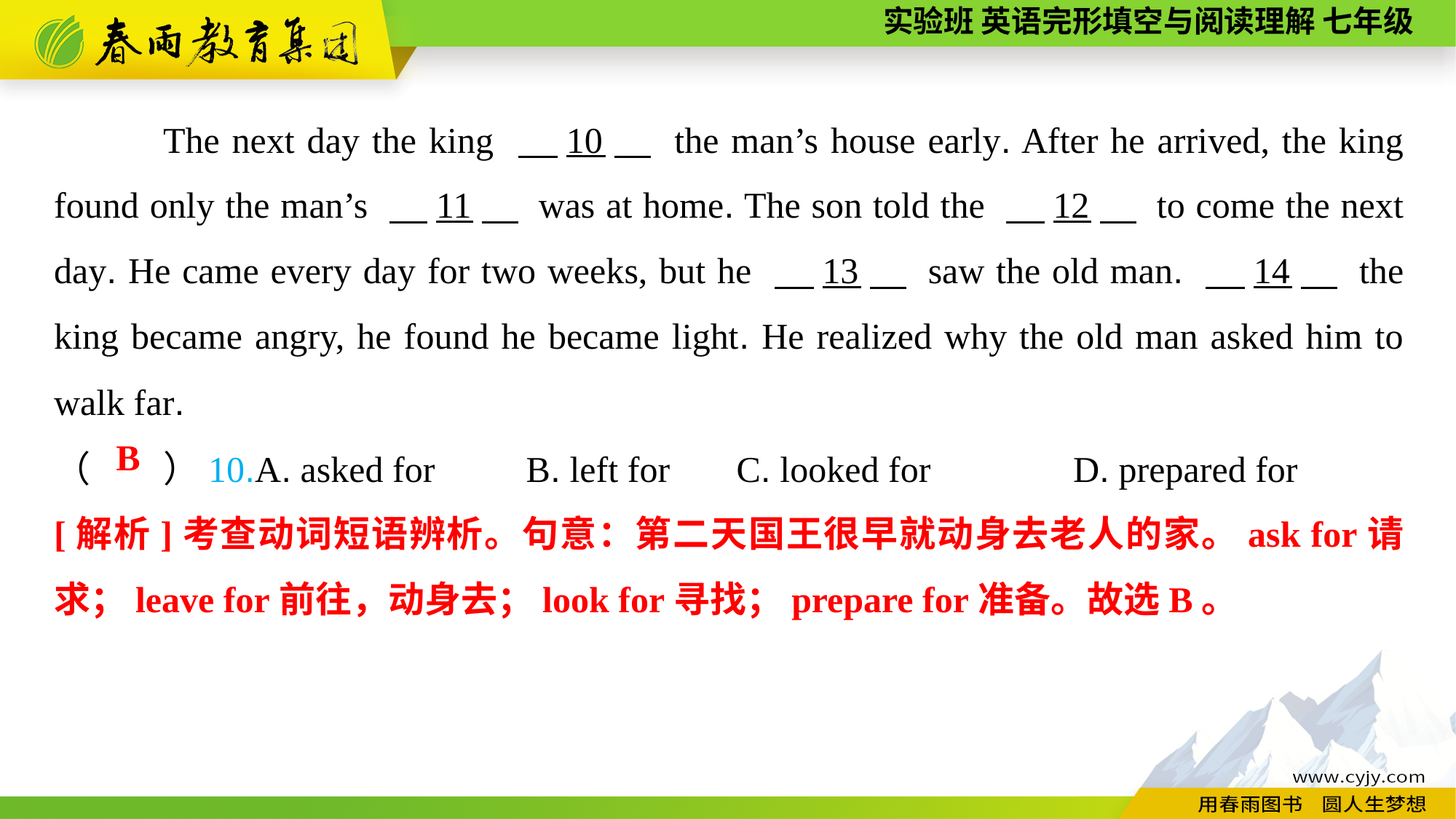

The next day the king 　10　 the man’s house early. After he arrived, the king found only the man’s 　11　 was at home. The son told the 　12　 to come the next day. He came every day for two weeks, but he 　13　 saw the old man. 　14　 the king became angry, he found he became light. He realized why the old man asked him to walk far.
（　　）10.A. asked for          B. left for  	   C. looked for	    D. prepared for
B
[解析]考查动词短语辨析。句意：第二天国王很早就动身去老人的家。ask for请求；leave for前往，动身去；look for寻找；prepare for准备。故选B。